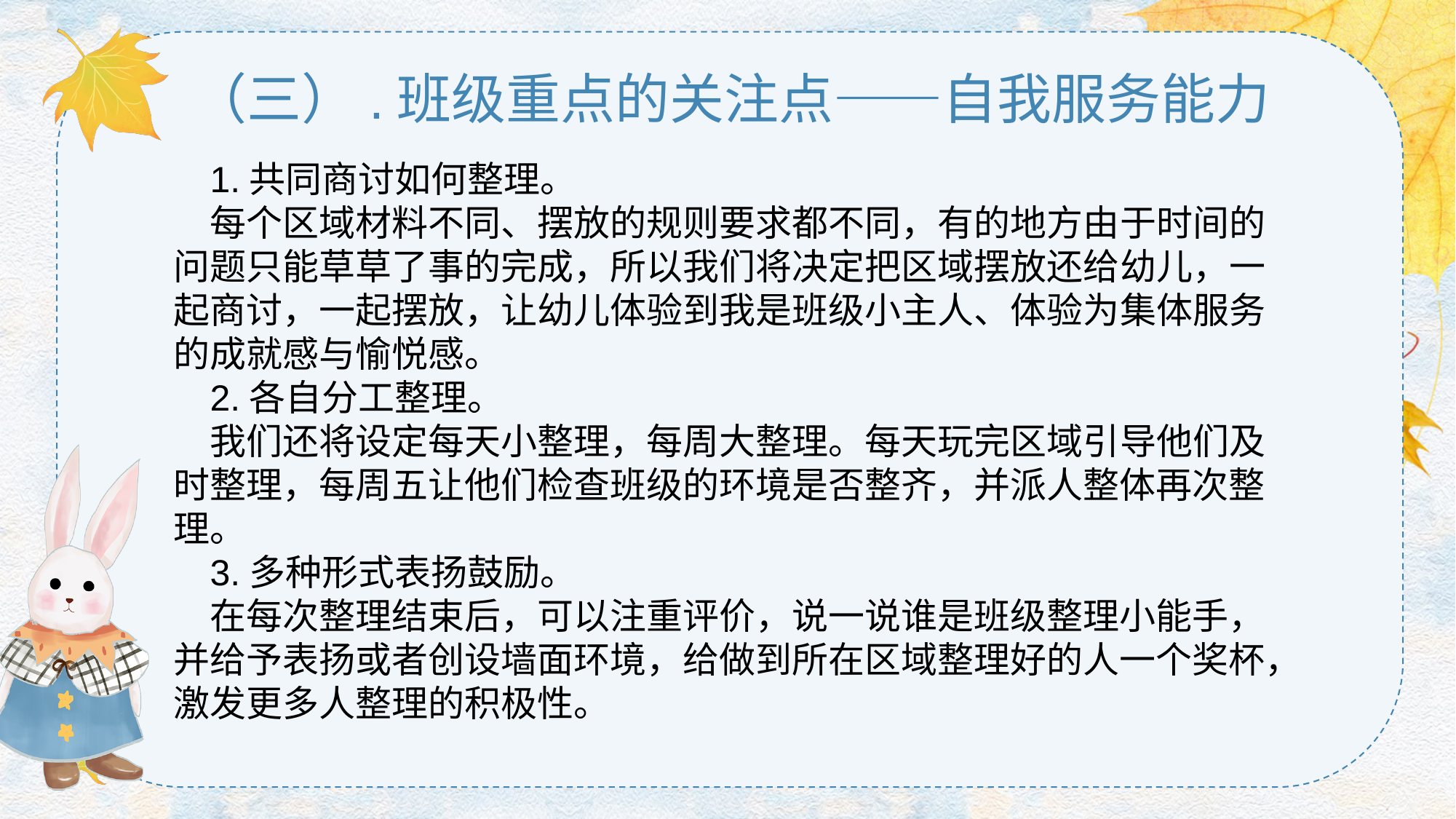

（三）.班级重点的关注点——自我服务能力
1.共同商讨如何整理。
每个区域材料不同、摆放的规则要求都不同，有的地方由于时间的问题只能草草了事的完成，所以我们将决定把区域摆放还给幼儿，一起商讨，一起摆放，让幼儿体验到我是班级小主人、体验为集体服务的成就感与愉悦感。
2.各自分工整理。
我们还将设定每天小整理，每周大整理。每天玩完区域引导他们及时整理，每周五让他们检查班级的环境是否整齐，并派人整体再次整理。
3.多种形式表扬鼓励。
在每次整理结束后，可以注重评价，说一说谁是班级整理小能手，并给予表扬或者创设墙面环境，给做到所在区域整理好的人一个奖杯，激发更多人整理的积极性。